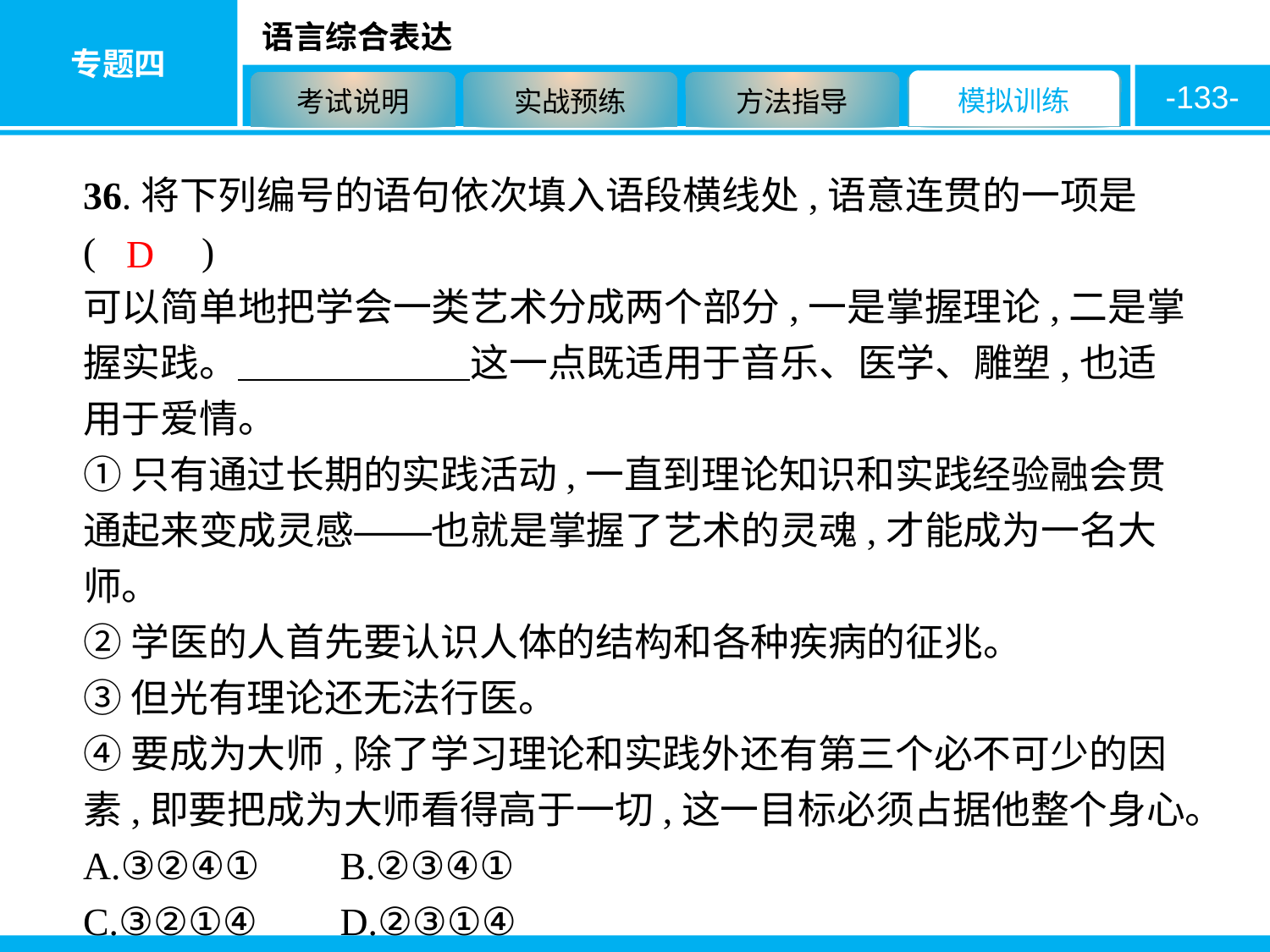

-133-
36.将下列编号的语句依次填入语段横线处,语意连贯的一项是 ( 　　)
可以简单地把学会一类艺术分成两个部分,一是掌握理论,二是掌握实践。　　　　　　这一点既适用于音乐、医学、雕塑,也适用于爱情。
①只有通过长期的实践活动,一直到理论知识和实践经验融会贯通起来变成灵感——也就是掌握了艺术的灵魂,才能成为一名大师。
②学医的人首先要认识人体的结构和各种疾病的征兆。
③但光有理论还无法行医。
④要成为大师,除了学习理论和实践外还有第三个必不可少的因素,即要把成为大师看得高于一切,这一目标必须占据他整个身心。
A.③②④①	B.②③④①
C.③②①④	D.②③①④
D